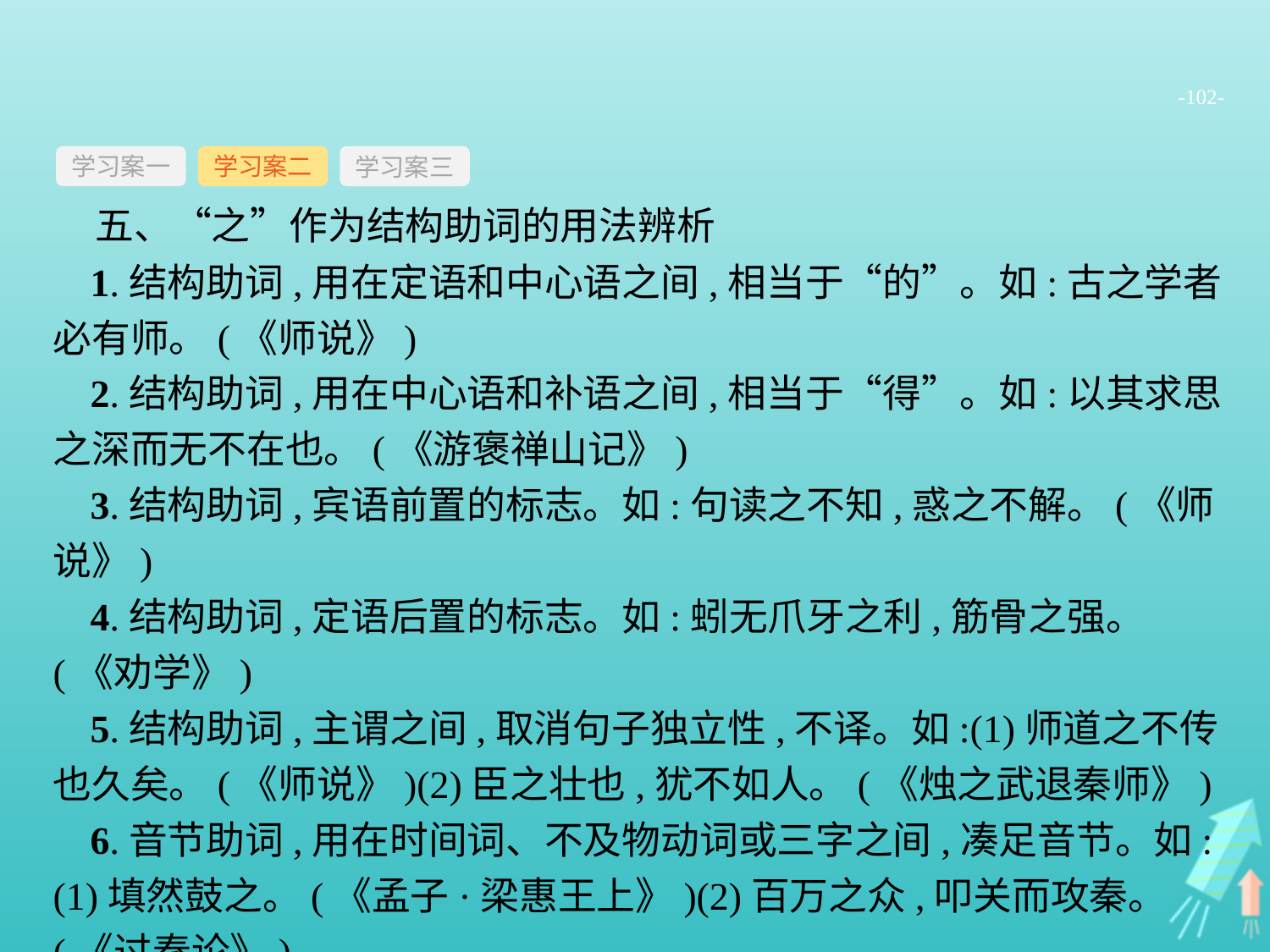

-102-
学习案一
学习案三
学习案二
五、“之”作为结构助词的用法辨析
1.结构助词,用在定语和中心语之间,相当于“的”。如:古之学者必有师。(《师说》)
2.结构助词,用在中心语和补语之间,相当于“得”。如:以其求思之深而无不在也。(《游褒禅山记》)
3.结构助词,宾语前置的标志。如:句读之不知,惑之不解。(《师说》)
4.结构助词,定语后置的标志。如:蚓无爪牙之利,筋骨之强。(《劝学》)
5.结构助词,主谓之间,取消句子独立性,不译。如:(1)师道之不传也久矣。(《师说》)(2)臣之壮也,犹不如人。(《烛之武退秦师》)
6.音节助词,用在时间词、不及物动词或三字之间,凑足音节。如:(1)填然鼓之。(《孟子·梁惠王上》)(2)百万之众,叩关而攻秦。(《过秦论》)